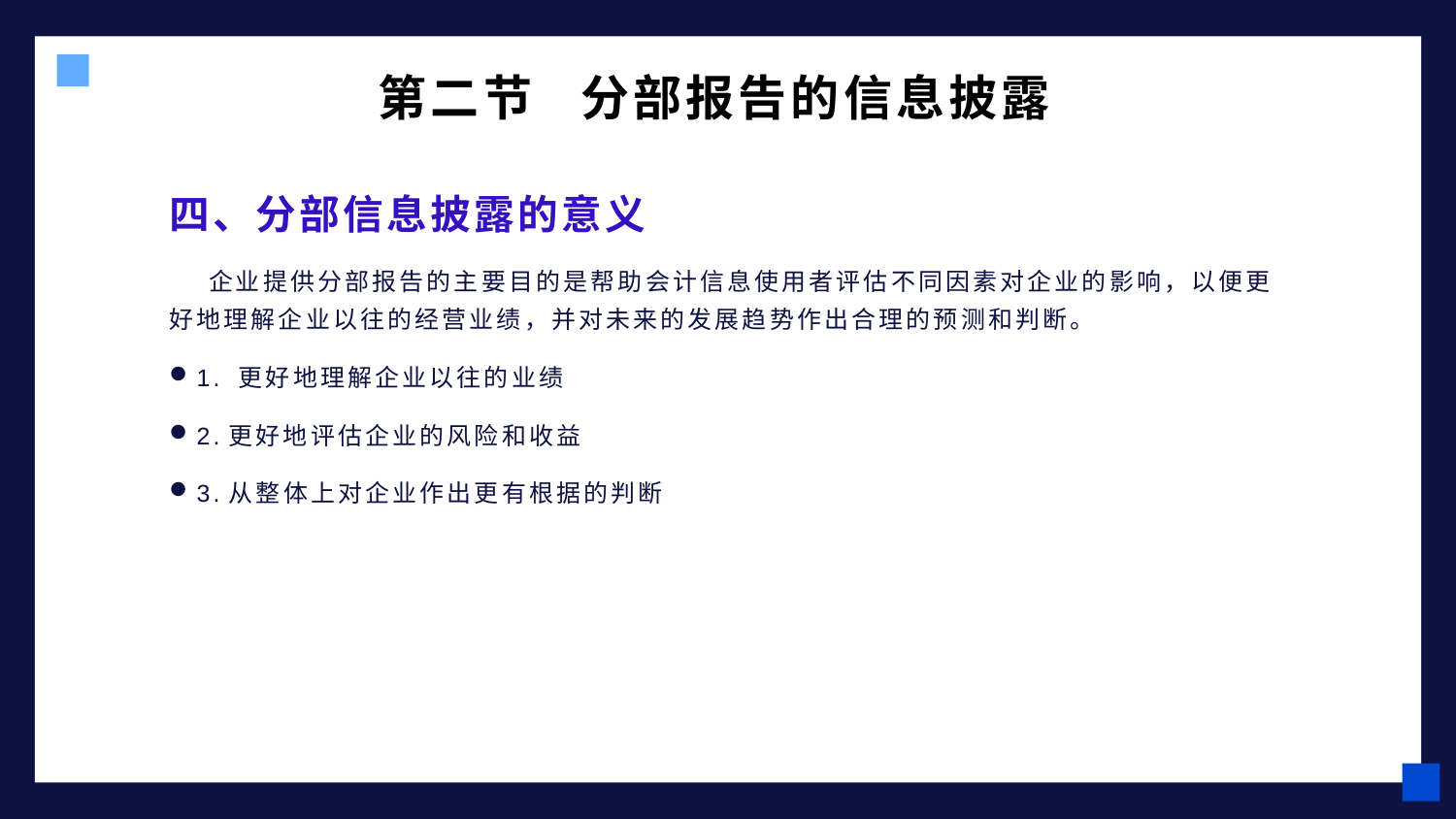

# 第二节   分部报告的信息披露
四、分部信息披露的意义
    企业提供分部报告的主要目的是帮助会计信息使用者评估不同因素对企业的影响，以便更好地理解企业以往的经营业绩，并对未来的发展趋势作出合理的预测和判断。
1. 更好地理解企业以往的业绩
2.更好地评估企业的风险和收益
3.从整体上对企业作出更有根据的判断